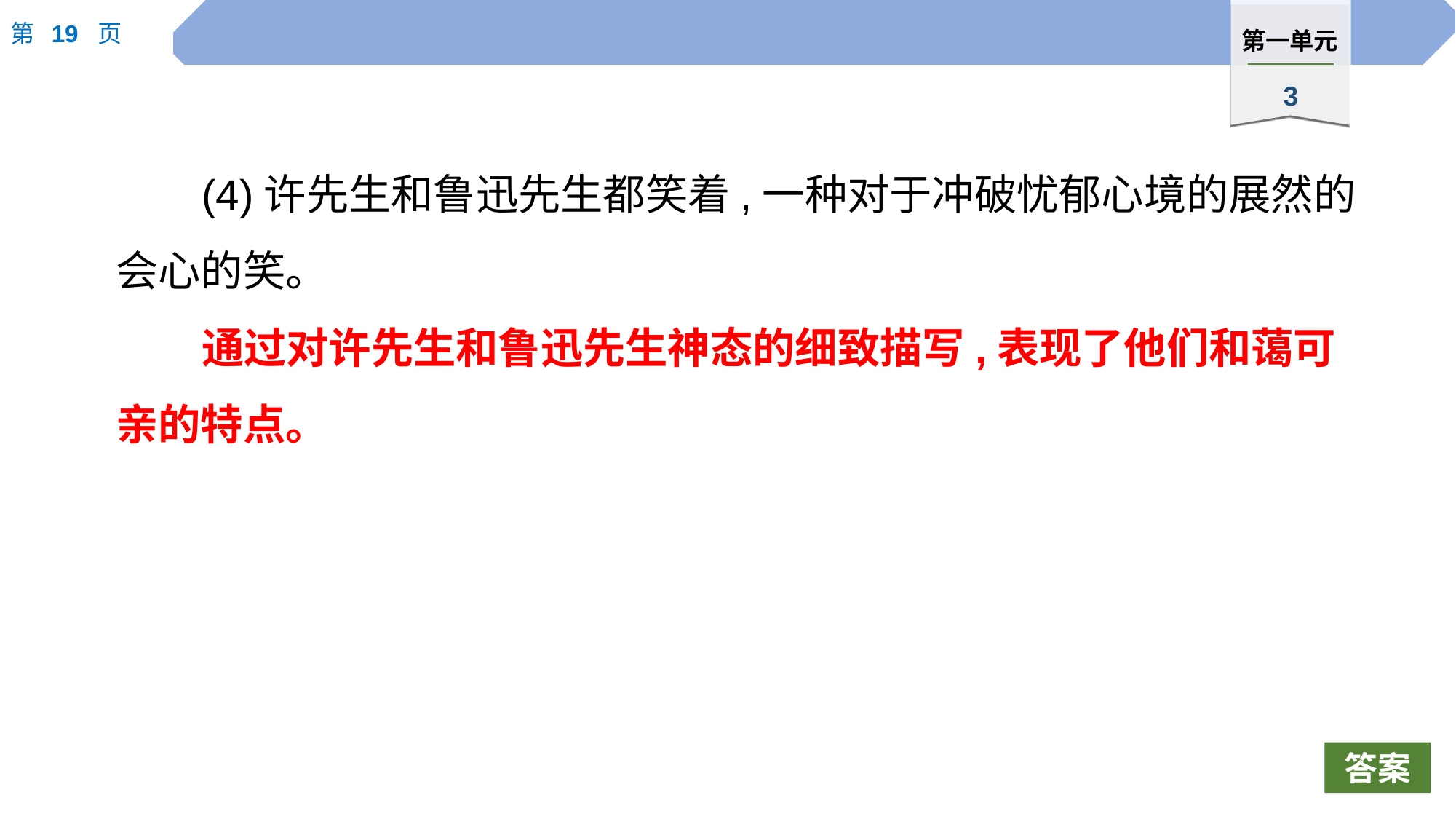

(4)许先生和鲁迅先生都笑着,一种对于冲破忧郁心境的展然的会心的笑。

通过对许先生和鲁迅先生神态的细致描写,表现了他们和蔼可亲的特点。
答案